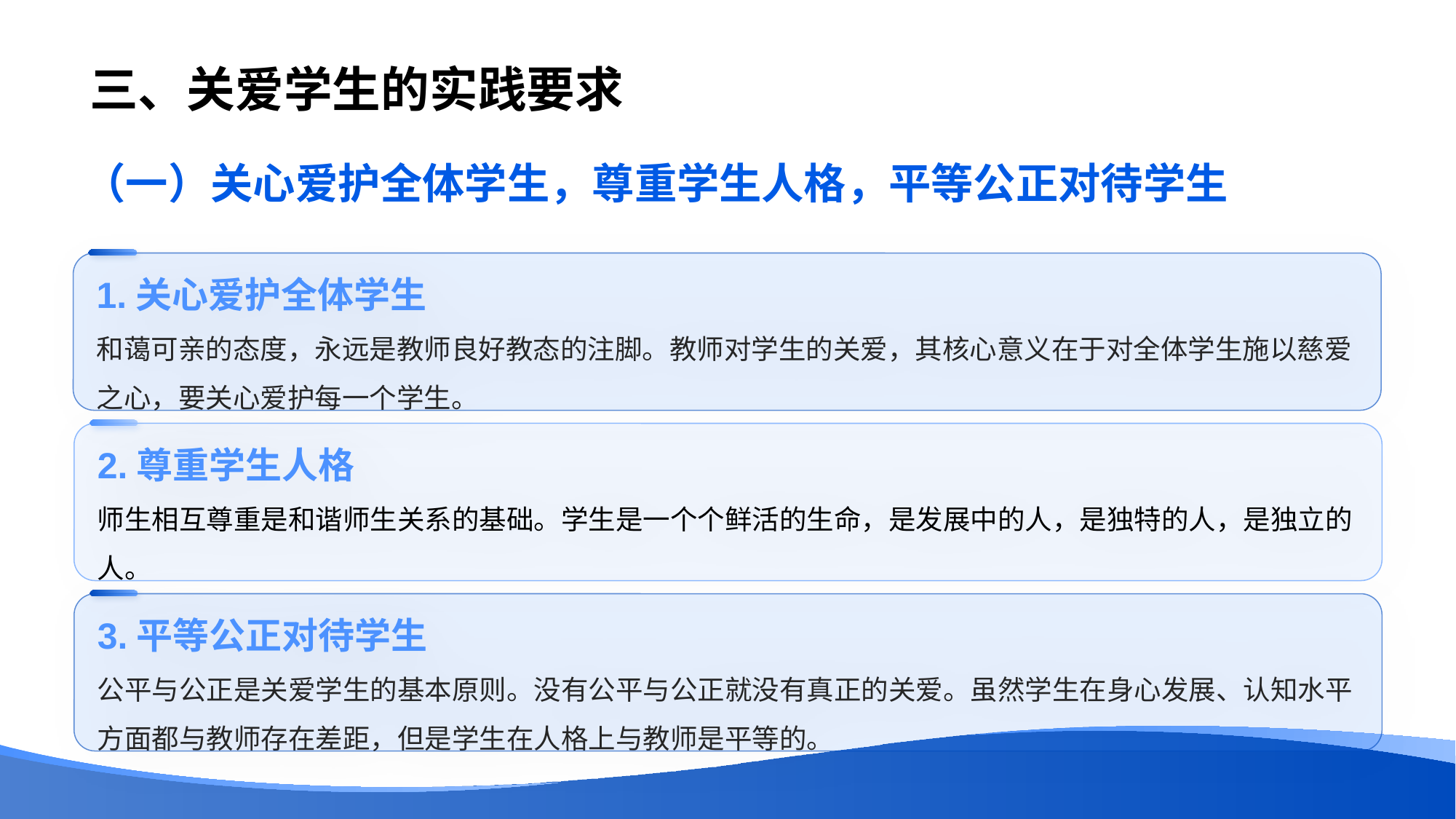

# 三、关爱学生的实践要求
（一）关心爱护全体学生，尊重学生人格，平等公正对待学生

1.关心爱护全体学生
和蔼可亲的态度，永远是教师良好教态的注脚。教师对学生的关爱，其核心意义在于对全体学生施以慈爱之心，要关心爱护每一个学生。

2.尊重学生人格
师生相互尊重是和谐师生关系的基础。学生是一个个鲜活的生命，是发展中的人，是独特的人，是独立的人。

3.平等公正对待学生
公平与公正是关爱学生的基本原则。没有公平与公正就没有真正的关爱。虽然学生在身心发展、认知水平方面都与教师存在差距，但是学生在人格上与教师是平等的。